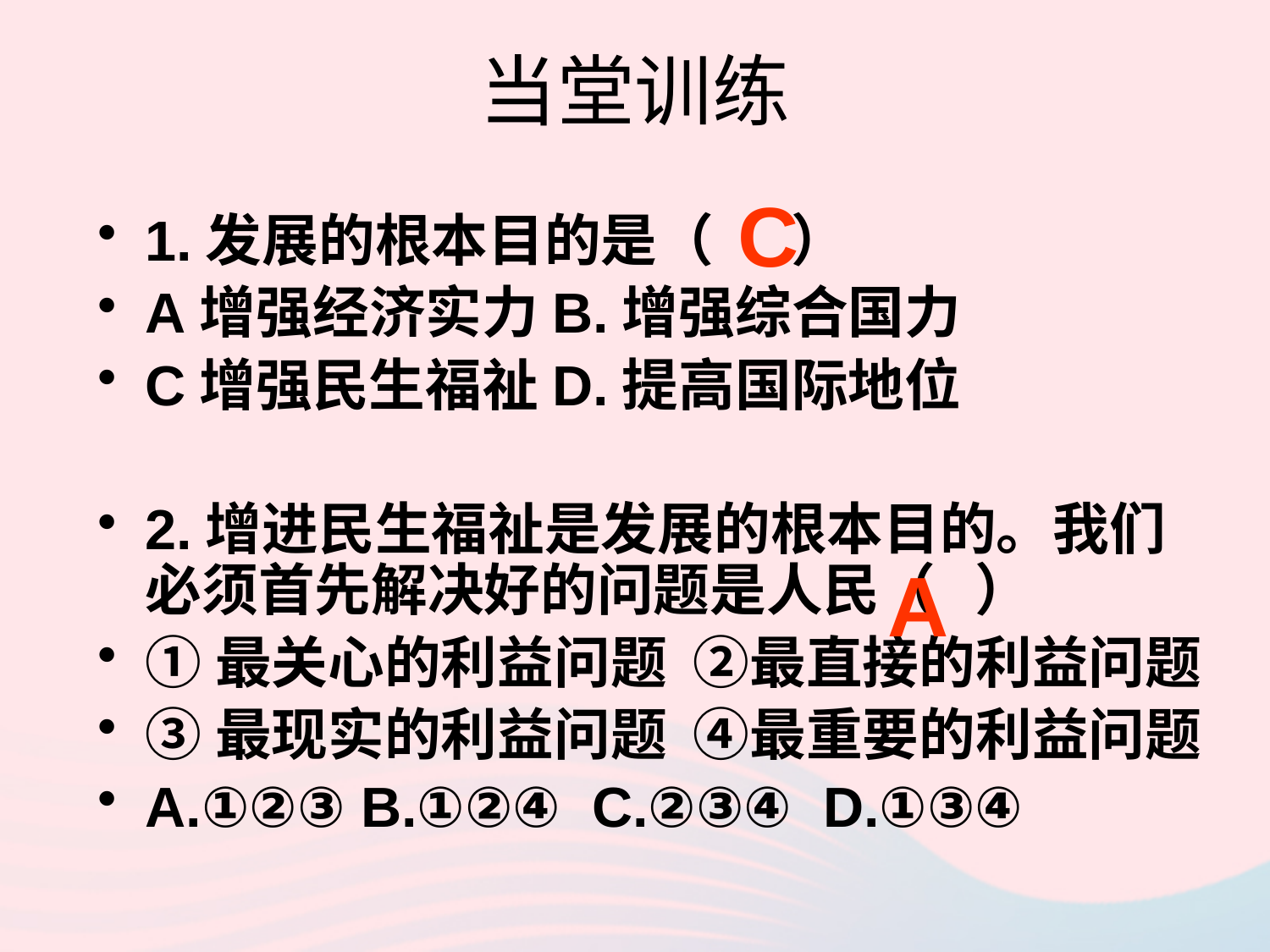

# 当堂训练
C
1.发展的根本目的是（      ）
A增强经济实力B.增强综合国力
C增强民生福祉D.提高国际地位

2.增进民生福祉是发展的根本目的。我们必须首先解决好的问题是人民（   ）
①最关心的利益问题  ②最直接的利益问题
③最现实的利益问题  ④最重要的利益问题
A.①②③ B.①②④  C.②③④  D.①③④
A